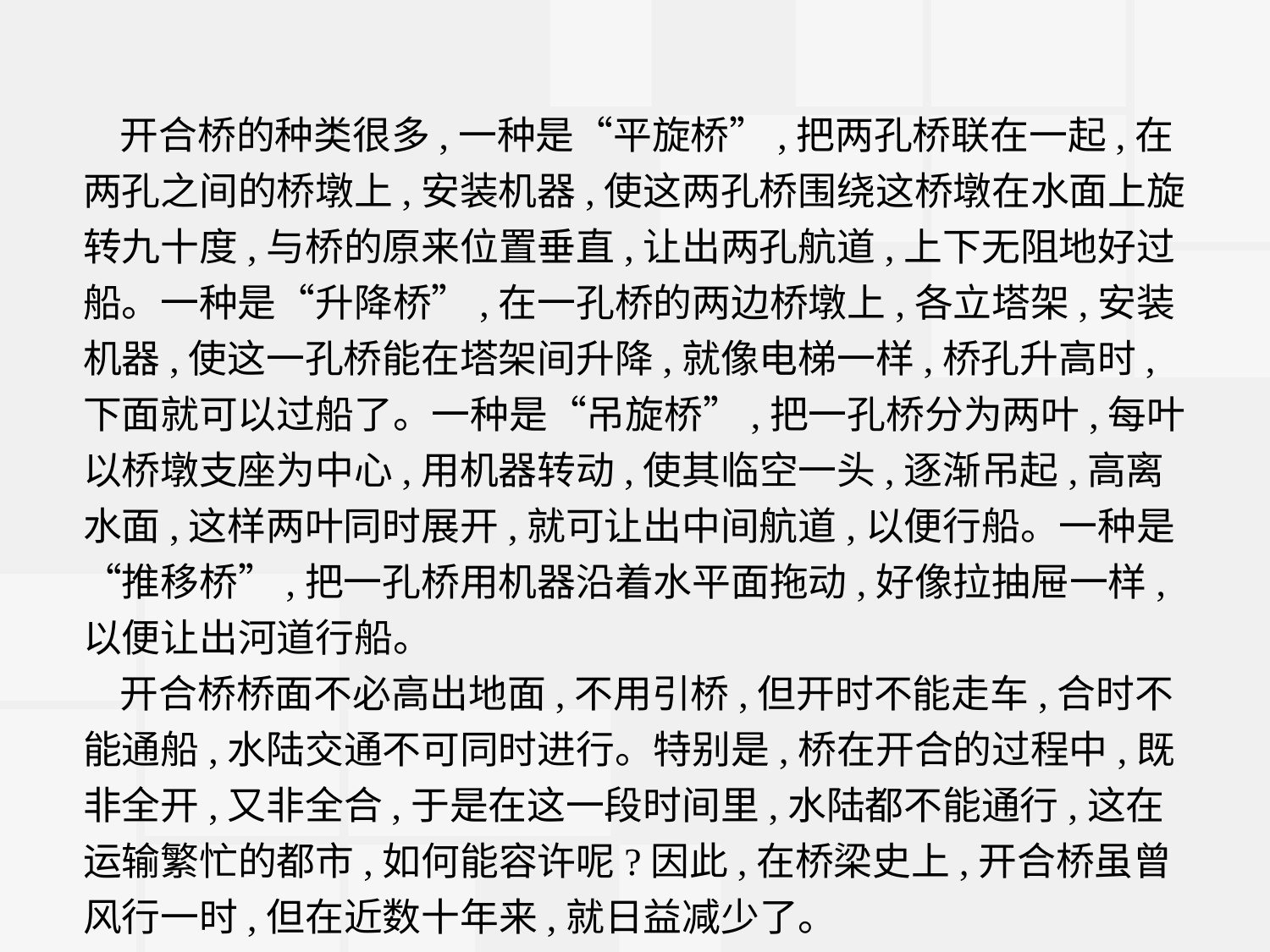

开合桥的种类很多,一种是“平旋桥”,把两孔桥联在一起,在两孔之间的桥墩上,安装机器,使这两孔桥围绕这桥墩在水面上旋转九十度,与桥的原来位置垂直,让出两孔航道,上下无阻地好过船。一种是“升降桥”,在一孔桥的两边桥墩上,各立塔架,安装机器,使这一孔桥能在塔架间升降,就像电梯一样,桥孔升高时,下面就可以过船了。一种是“吊旋桥”,把一孔桥分为两叶,每叶以桥墩支座为中心,用机器转动,使其临空一头,逐渐吊起,高离水面,这样两叶同时展开,就可让出中间航道,以便行船。一种是“推移桥”,把一孔桥用机器沿着水平面拖动,好像拉抽屉一样,以便让出河道行船。
开合桥桥面不必高出地面,不用引桥,但开时不能走车,合时不能通船,水陆交通不可同时进行。特别是,桥在开合的过程中,既非全开,又非全合,于是在这一段时间里,水陆都不能通行,这在运输繁忙的都市,如何能容许呢?因此,在桥梁史上,开合桥虽曾风行一时,但在近数十年来,就日益减少了。